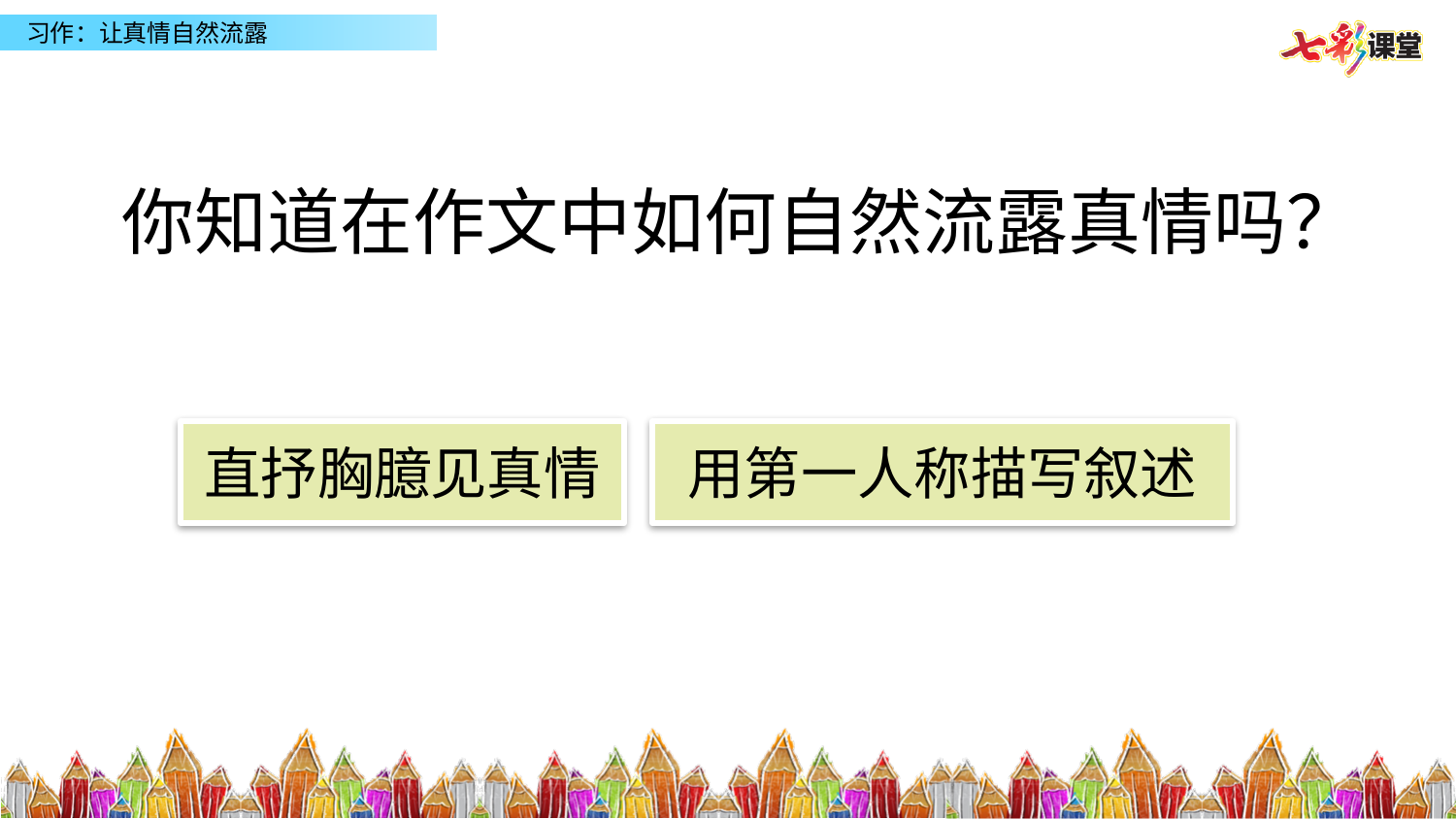

你知道在作文中如何自然流露真情吗？
直抒胸臆见真情
用第一人称描写叙述